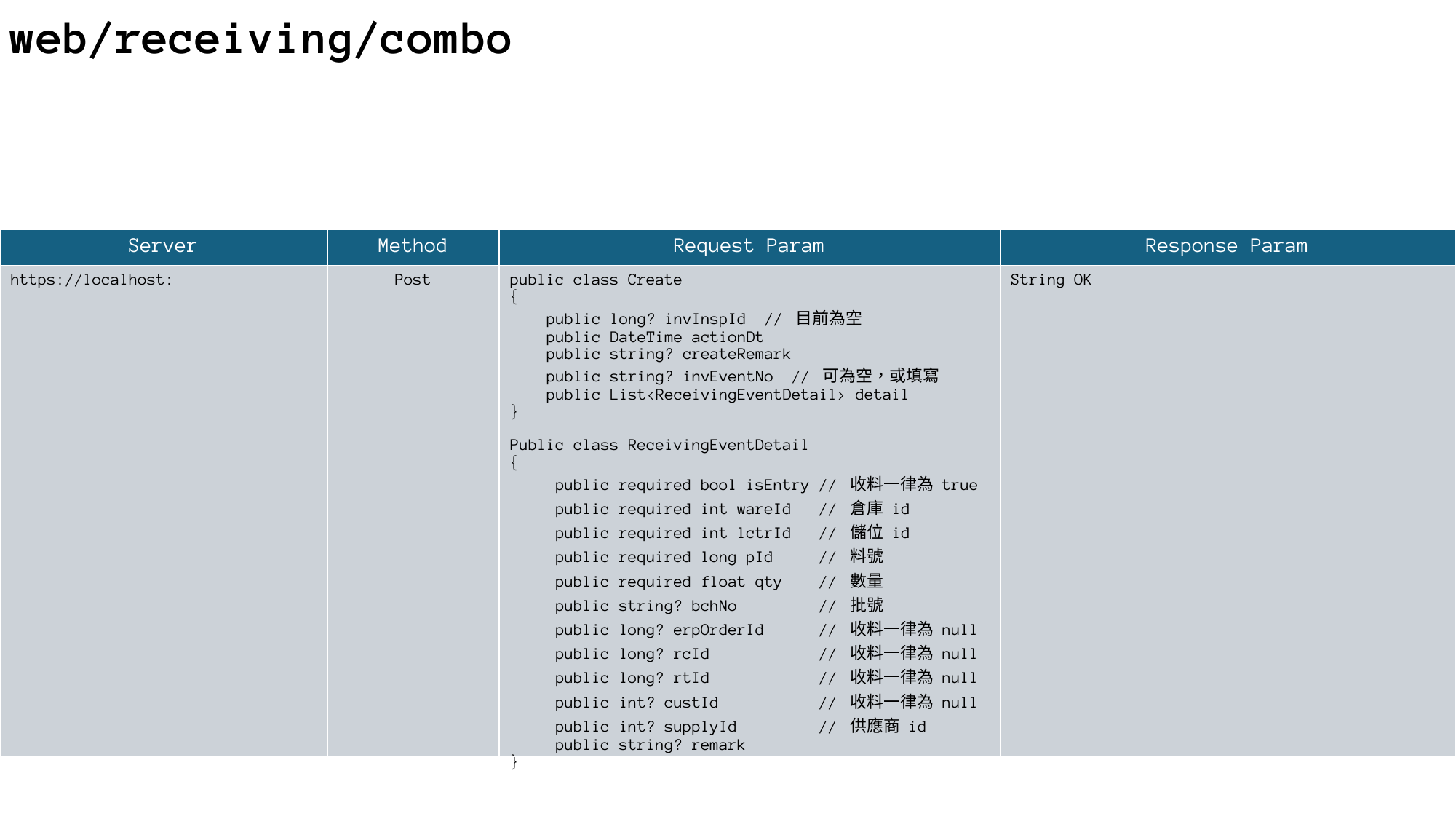

web/receiving/combo
| Server | Method | Request Param | Response Param |
| --- | --- | --- | --- |
| https://localhost: | Post | public class Create { public long? invInspId // 目前為空 public DateTime actionDt public string? createRemark public string? invEventNo // 可為空，或填寫 public List<ReceivingEventDetail> detail } Public class ReceivingEventDetail { public required bool isEntry // 收料一律為 true public required int wareId // 倉庫 id public required int lctrId // 儲位 id public required long pId // 料號 public required float qty // 數量 public string? bchNo // 批號 public long? erpOrderId // 收料一律為 null public long? rcId // 收料一律為 null public long? rtId // 收料一律為 null public int? custId // 收料一律為 null public int? supplyId // 供應商 id public string? remark } | String OK |